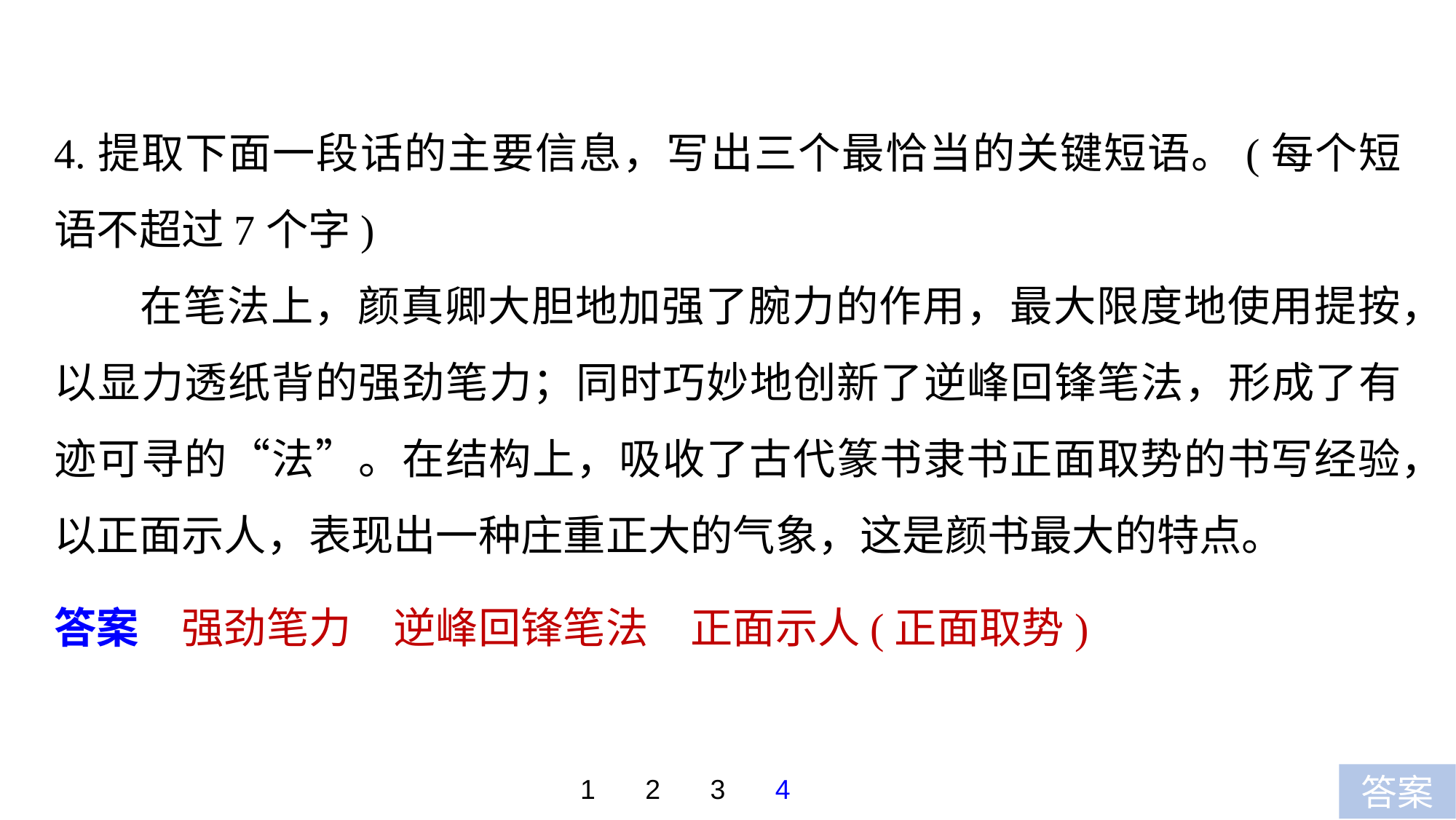

4.提取下面一段话的主要信息，写出三个最恰当的关键短语。(每个短语不超过7个字)
在笔法上，颜真卿大胆地加强了腕力的作用，最大限度地使用提按，以显力透纸背的强劲笔力；同时巧妙地创新了逆峰回锋笔法，形成了有迹可寻的“法”。在结构上，吸收了古代篆书隶书正面取势的书写经验，以正面示人，表现出一种庄重正大的气象，这是颜书最大的特点。
答案　强劲笔力　逆峰回锋笔法　正面示人(正面取势)
1
2
3
4
答案